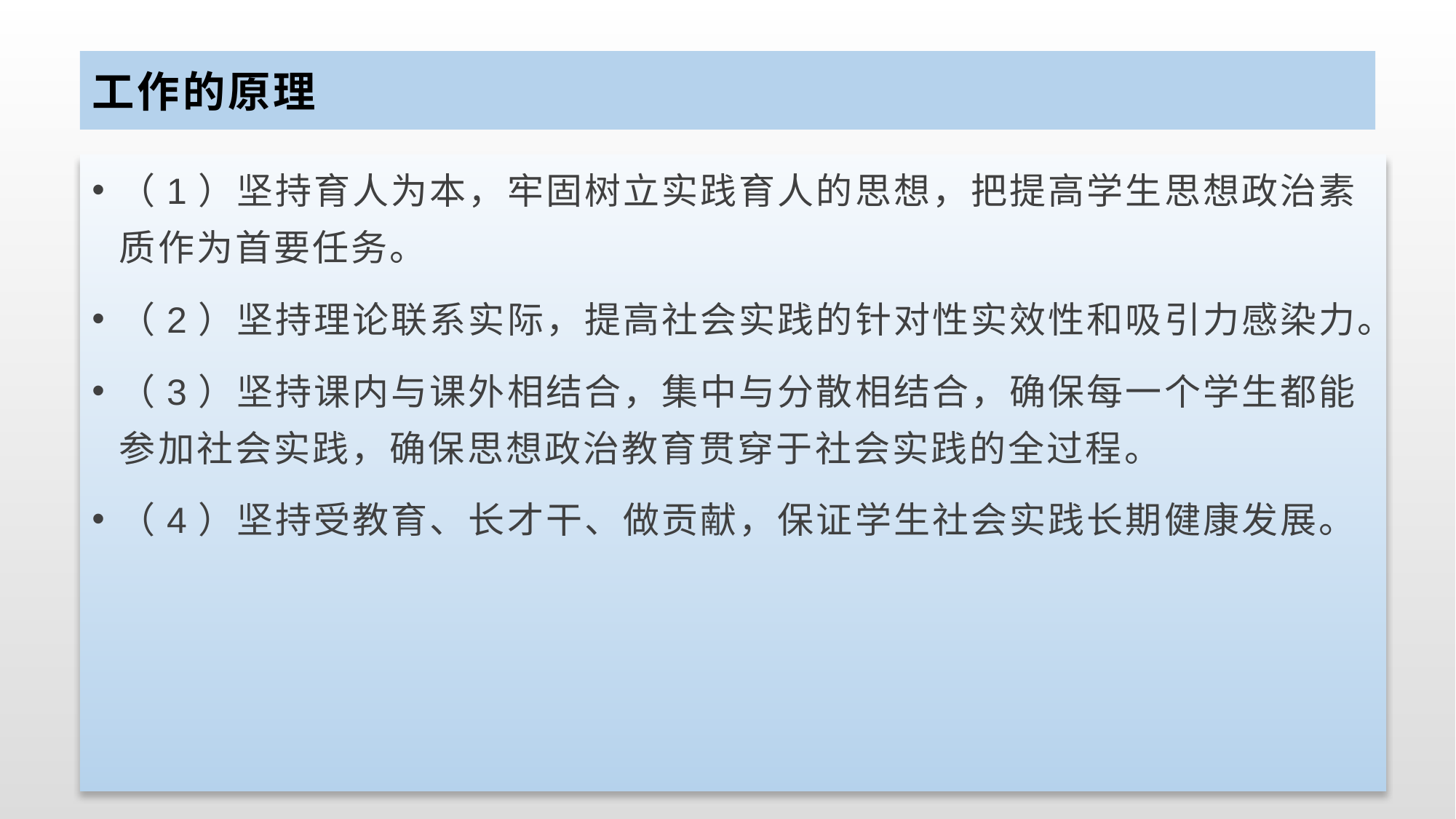

# 工作的原理
（1）坚持育人为本，牢固树立实践育人的思想，把提高学生思想政治素质作为首要任务。
（2）坚持理论联系实际，提高社会实践的针对性实效性和吸引力感染力。
（3）坚持课内与课外相结合，集中与分散相结合，确保每一个学生都能参加社会实践，确保思想政治教育贯穿于社会实践的全过程。
（4）坚持受教育、长才干、做贡献，保证学生社会实践长期健康发展。